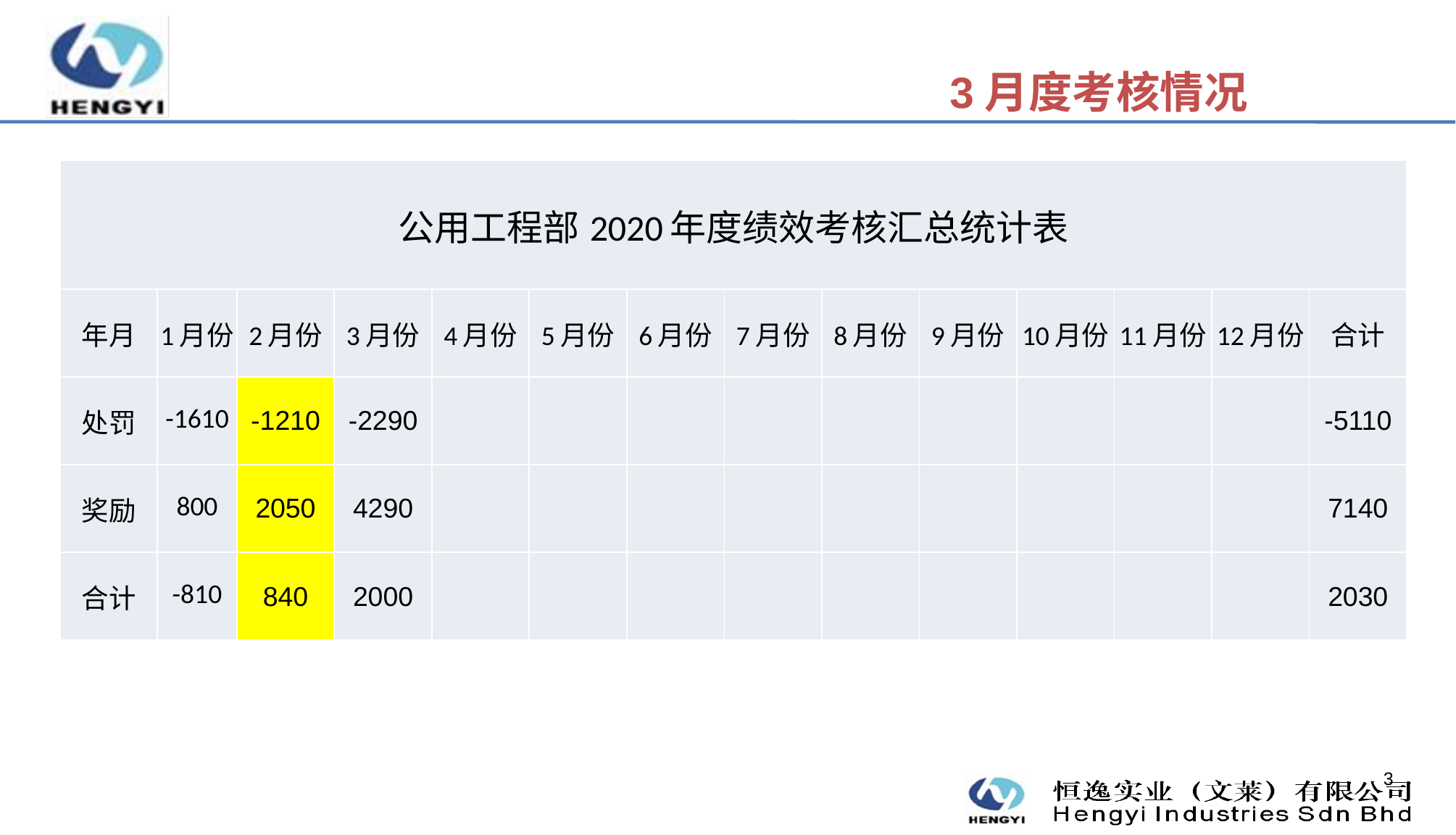

3月度考核情况
| 公用工程部2020年度绩效考核汇总统计表 |  |  |  |  |  |  |  |  |  |  |  |  |  |
| --- | --- | --- | --- | --- | --- | --- | --- | --- | --- | --- | --- | --- | --- |
| 年月 | 1月份 | 2月份 | 3月份 | 4月份 | 5月份 | 6月份 | 7月份 | 8月份 | 9月份 | 10月份 | 11月份 | 12月份 | 合计 |
| 处罚 | -1610 | -1210 | -2290 |  |  |  |  |  |  |  |  |  | -5110 |
| 奖励 | 800 | 2050 | 4290 |  |  |  |  |  |  |  |  |  | 7140 |
| 合计 | -810 | 840 | 2000 |  |  |  |  |  |  |  |  |  | 2030 |
3